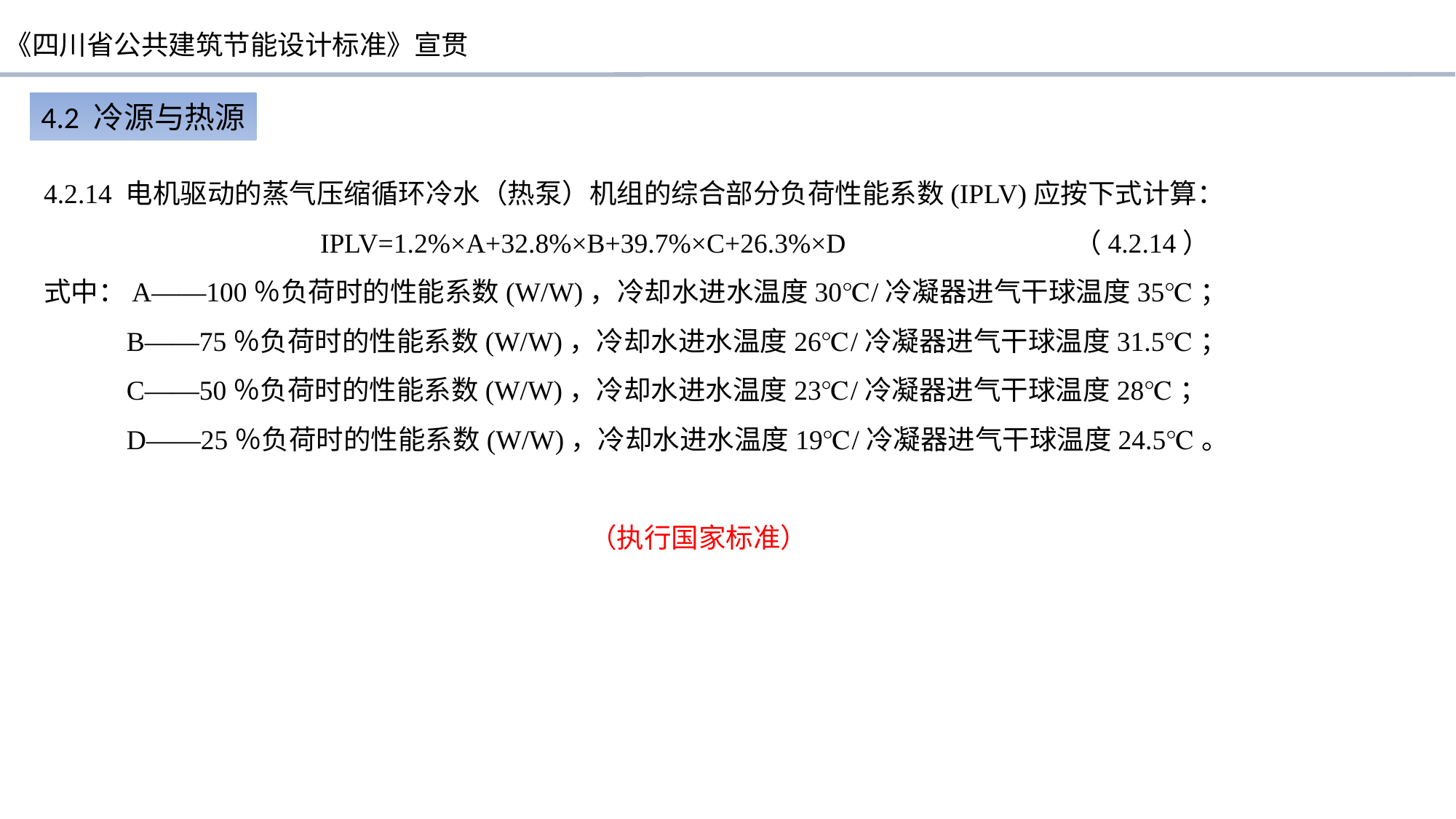

4.2 冷源与热源
4.2.14 电机驱动的蒸气压缩循环冷水（热泵）机组的综合部分负荷性能系数(IPLV)应按下式计算：
                                        IPLV=1.2%×A+32.8%×B+39.7%×C+26.3%×D                                （4.2.14）
式中：A——100％负荷时的性能系数(W/W)，冷却水进水温度30℃/冷凝器进气干球温度35℃；
            B——75％负荷时的性能系数(W/W)，冷却水进水温度26℃/冷凝器进气干球温度31.5℃；
            C——50％负荷时的性能系数(W/W)，冷却水进水温度23℃/冷凝器进气干球温度28℃；
            D——25％负荷时的性能系数(W/W)，冷却水进水温度19℃/冷凝器进气干球温度24.5℃。

（执行国家标准）